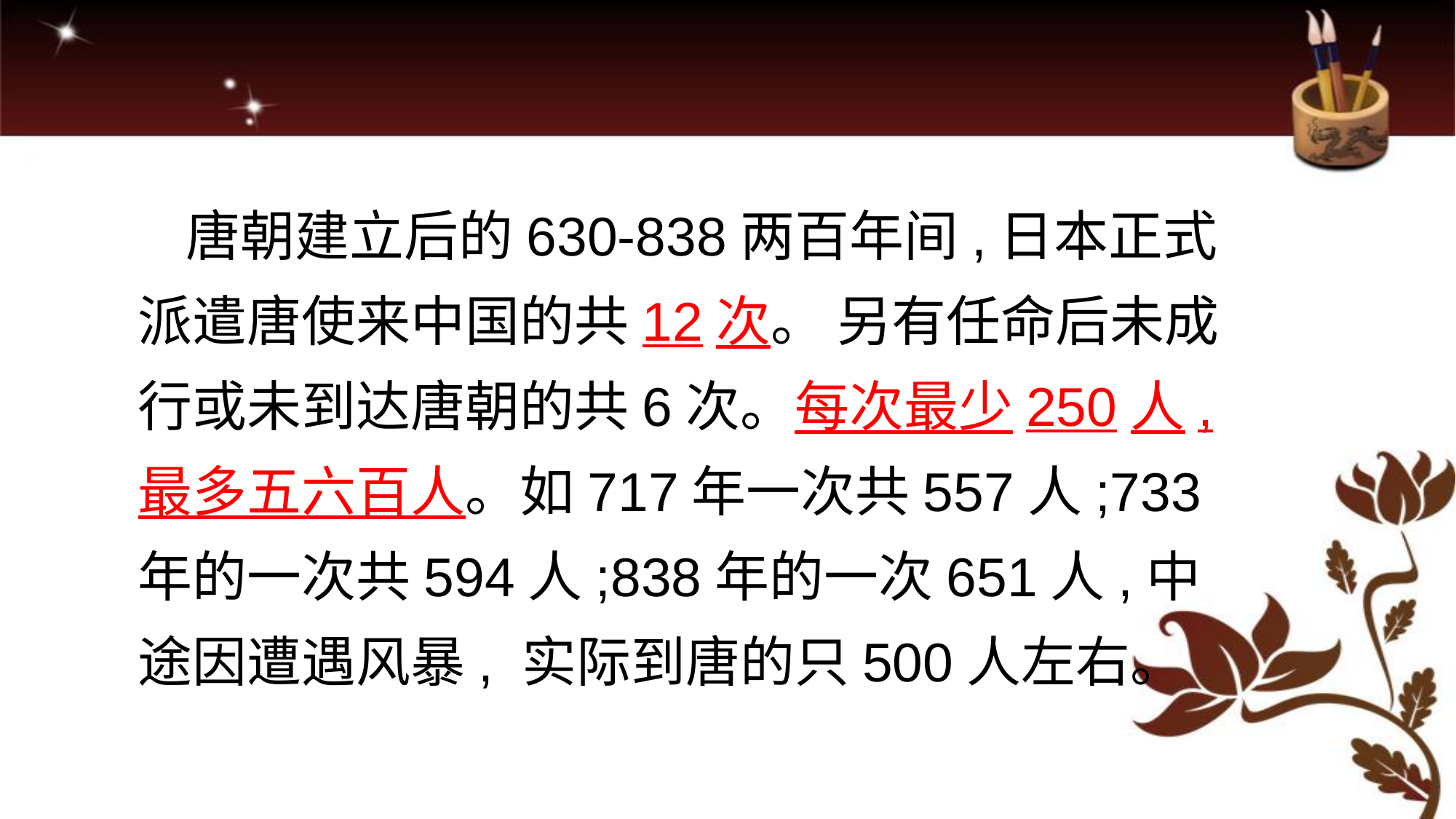

唐朝建立后的630-838两百年间,日本正式派遣唐使来中国的共12次。 另有任命后未成行或未到达唐朝的共6次。每次最少250人,最多五六百人。如717年一次共557人;733年的一次共594人;838年的一次651人,中途因遭遇风暴, 实际到唐的只500人左右。